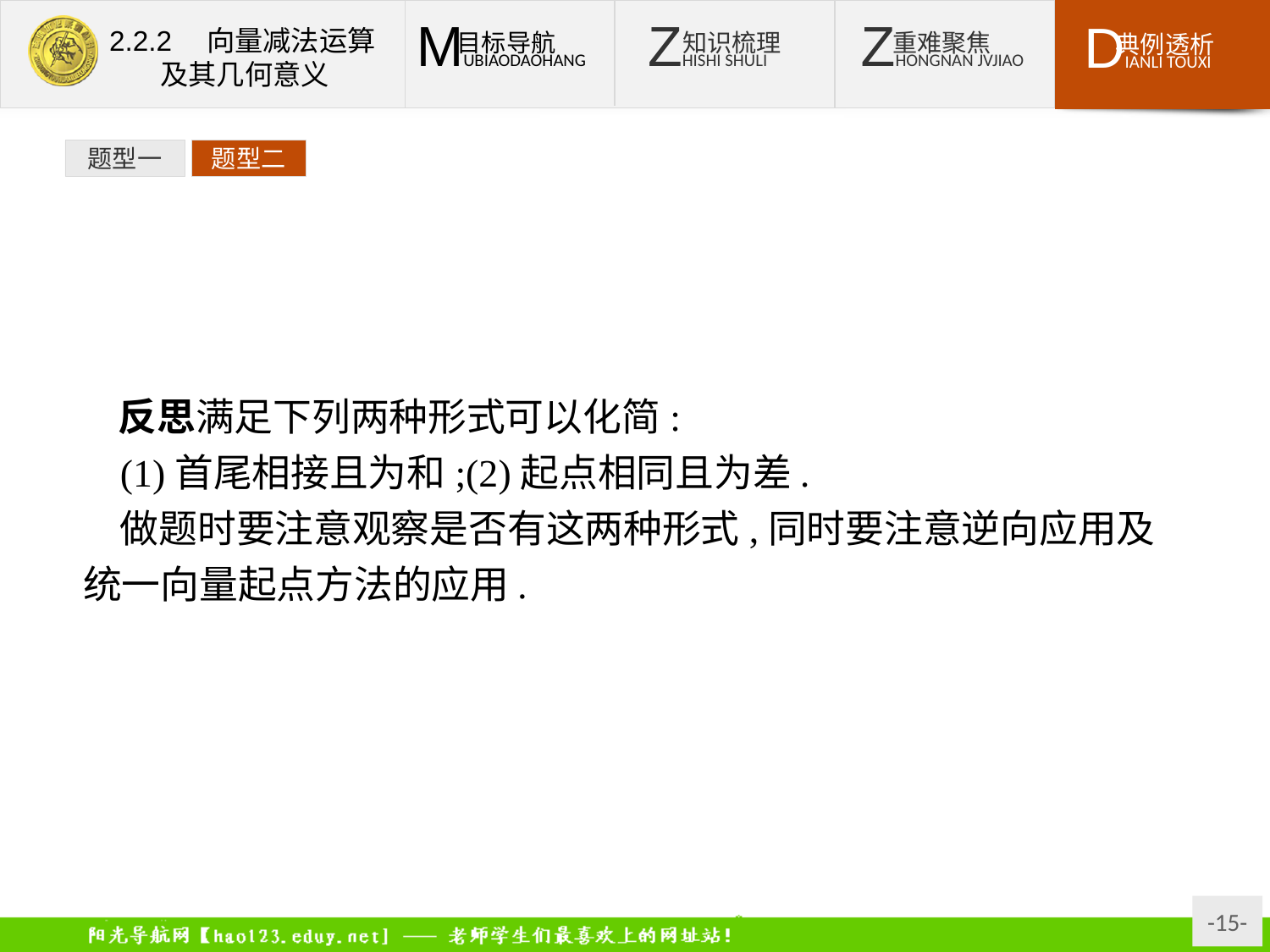

题型一
题型二
反思满足下列两种形式可以化简:
(1)首尾相接且为和;(2)起点相同且为差.
做题时要注意观察是否有这两种形式,同时要注意逆向应用及统一向量起点方法的应用.